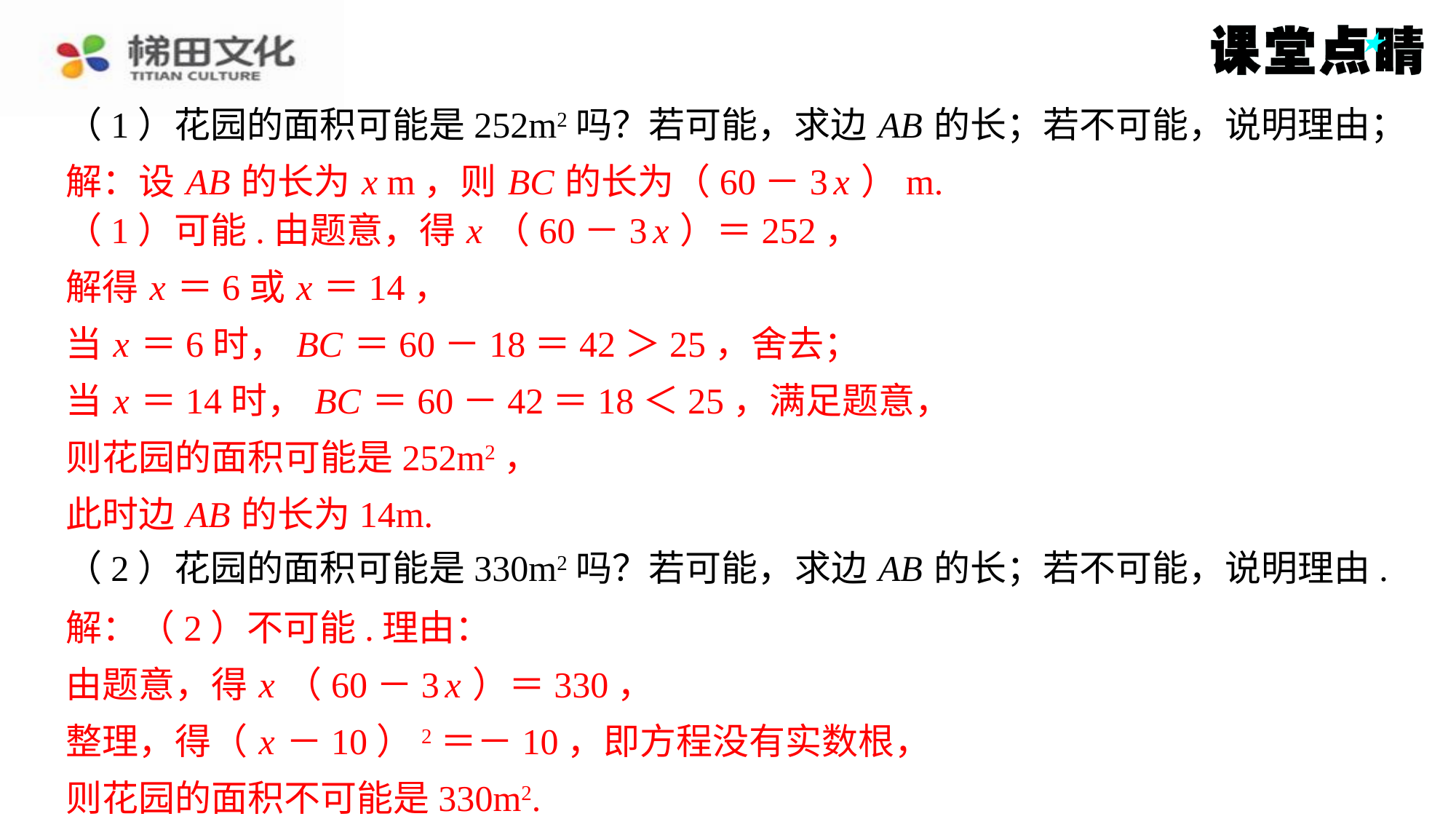

（1）花园的面积可能是252m2吗？若可能，求边 AB 的长；若不可能，说明理由；
解：设 AB 的长为 x m，则 BC 的长为（60－3 x ）m.
解：设 AB 的长为 x m，则 BC 的长为（60－3 x ）m.
（1）可能.由题意，得 x （60－3 x ）＝252，
（1）可能.由题意，得 x （60－3 x ）＝252，
解得 x ＝6或 x ＝14，
当 x ＝6时， BC ＝60－18＝42＞25，舍去；
当 x ＝14时， BC ＝60－42＝18＜25，满足题意，
则花园的面积可能是252m2，
此时边 AB 的长为14m.
（2）花园的面积可能是330m2吗？若可能，求边 AB 的长；若不可能，说明理由.
解：（2）不可能.理由：
由题意，得 x （60－3 x ）＝330，
整理，得（ x －10）2＝－10，即方程没有实数根，
则花园的面积不可能是330m2.
解得 x ＝6或 x ＝14，
当 x ＝6时， BC ＝60－18＝42＞25，舍去；
当 x ＝14时， BC ＝60－42＝18＜25，满足题意，
则花园的面积可能是252m2，
此时边 AB 的长为14m.
解：（2）不可能.理由：
由题意，得 x （60－3 x ）＝330，
整理，得（ x －10）2＝－10，即方程没有实数根，
则花园的面积不可能是330m2.